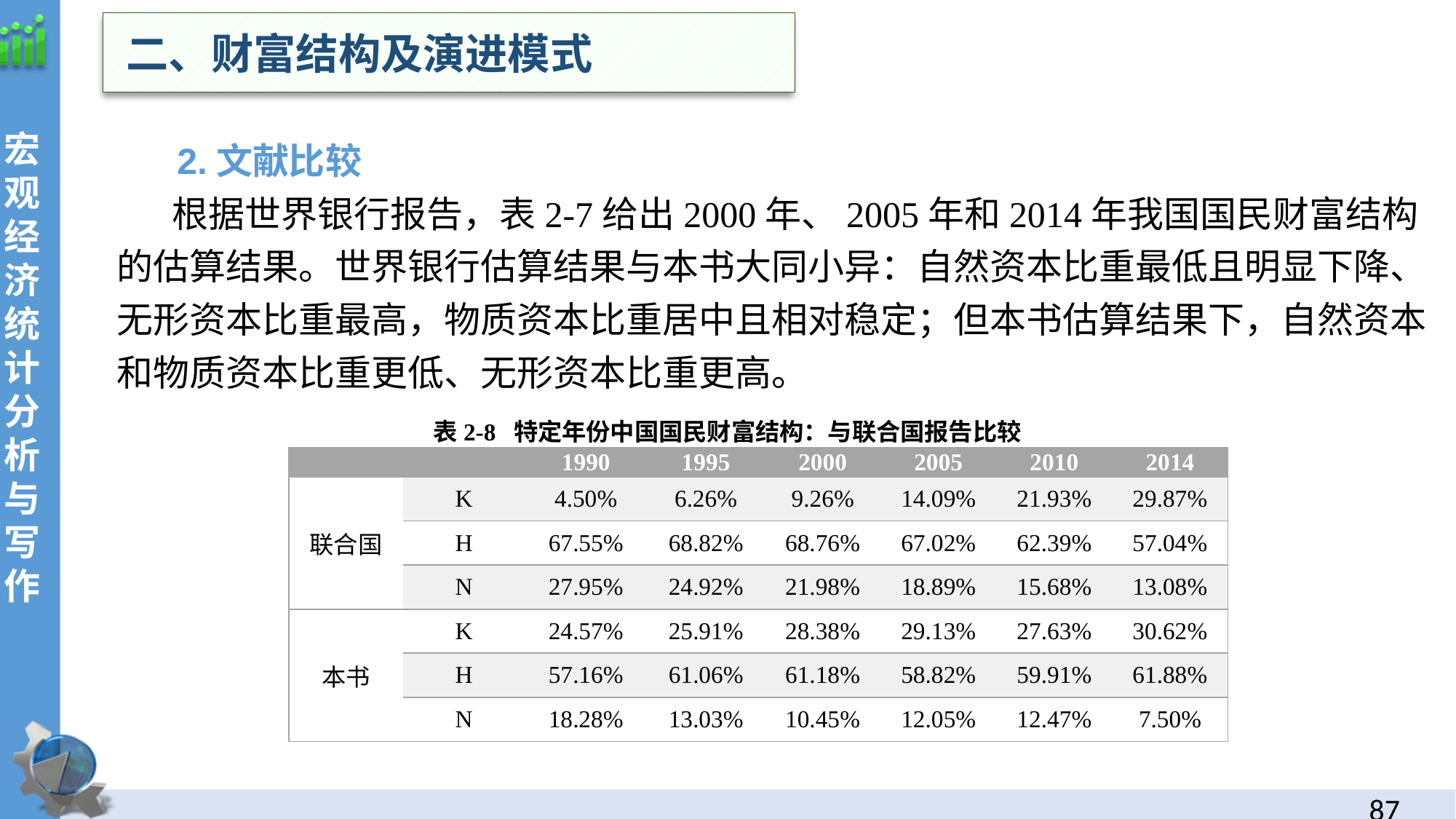

二、财富结构及演进模式
          2.文献比较
         根据世界银行报告，表2-7给出2000年、2005年和2014年我国国民财富结构的估算结果。世界银行估算结果与本书大同小异：自然资本比重最低且明显下降、无形资本比重最高，物质资本比重居中且相对稳定；但本书估算结果下，自然资本和物质资本比重更低、无形资本比重更高。

表2-8  特定年份中国国民财富结构：与联合国报告比较
|  |  | 1990 | 1995 | 2000 | 2005 | 2010 | 2014 |
| --- | --- | --- | --- | --- | --- | --- | --- |
| 联合国 | K | 4.50% | 6.26% | 9.26% | 14.09% | 21.93% | 29.87% |
|  | H | 67.55% | 68.82% | 68.76% | 67.02% | 62.39% | 57.04% |
|  | N | 27.95% | 24.92% | 21.98% | 18.89% | 15.68% | 13.08% |
| 本书 | K | 24.57% | 25.91% | 28.38% | 29.13% | 27.63% | 30.62% |
|  | H | 57.16% | 61.06% | 61.18% | 58.82% | 59.91% | 61.88% |
|  | N | 18.28% | 13.03% | 10.45% | 12.05% | 12.47% | 7.50% |
87